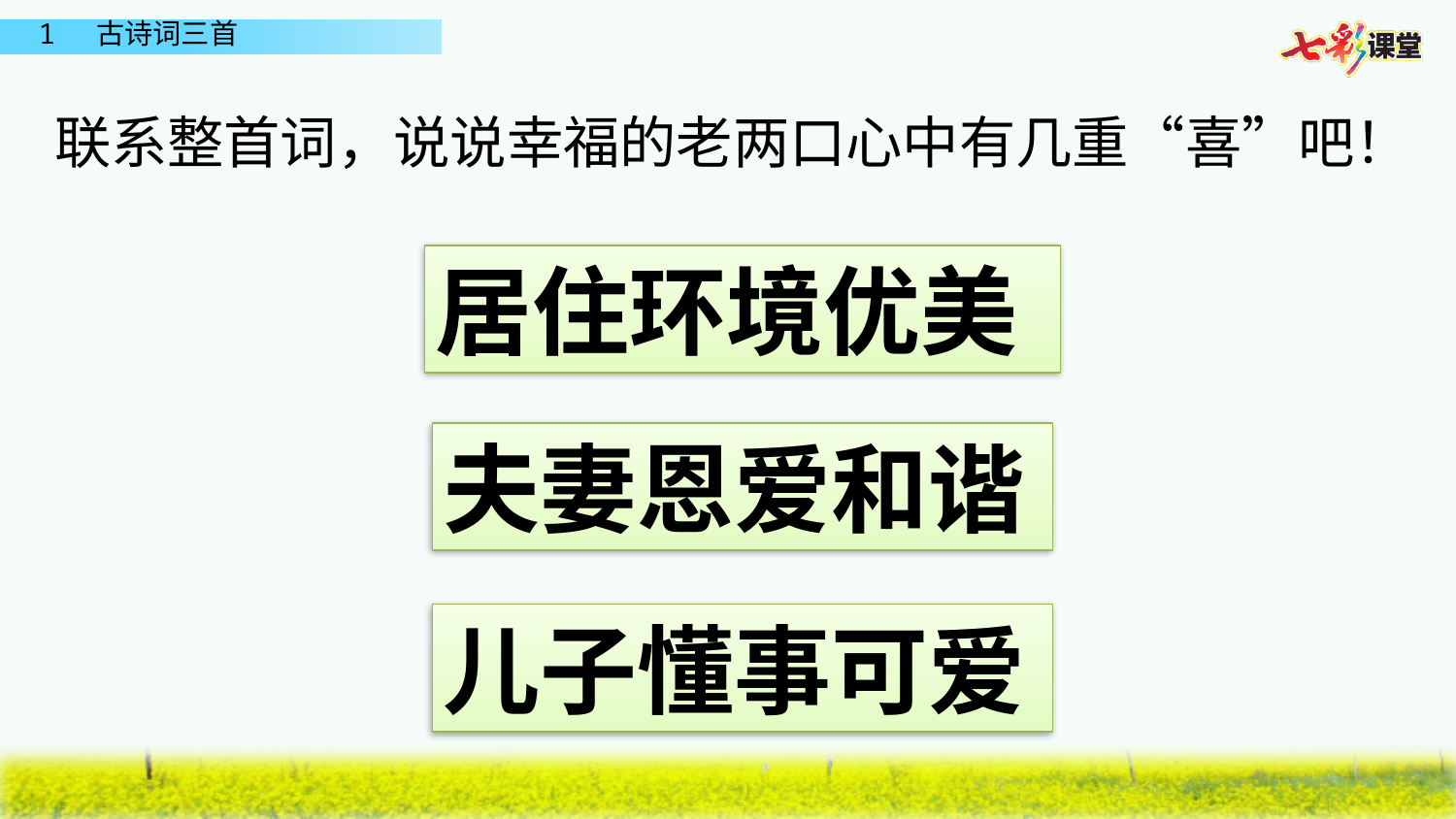

联系整首词，说说幸福的老两口心中有几重“喜”吧！
居住环境优美
夫妻恩爱和谐
儿子懂事可爱